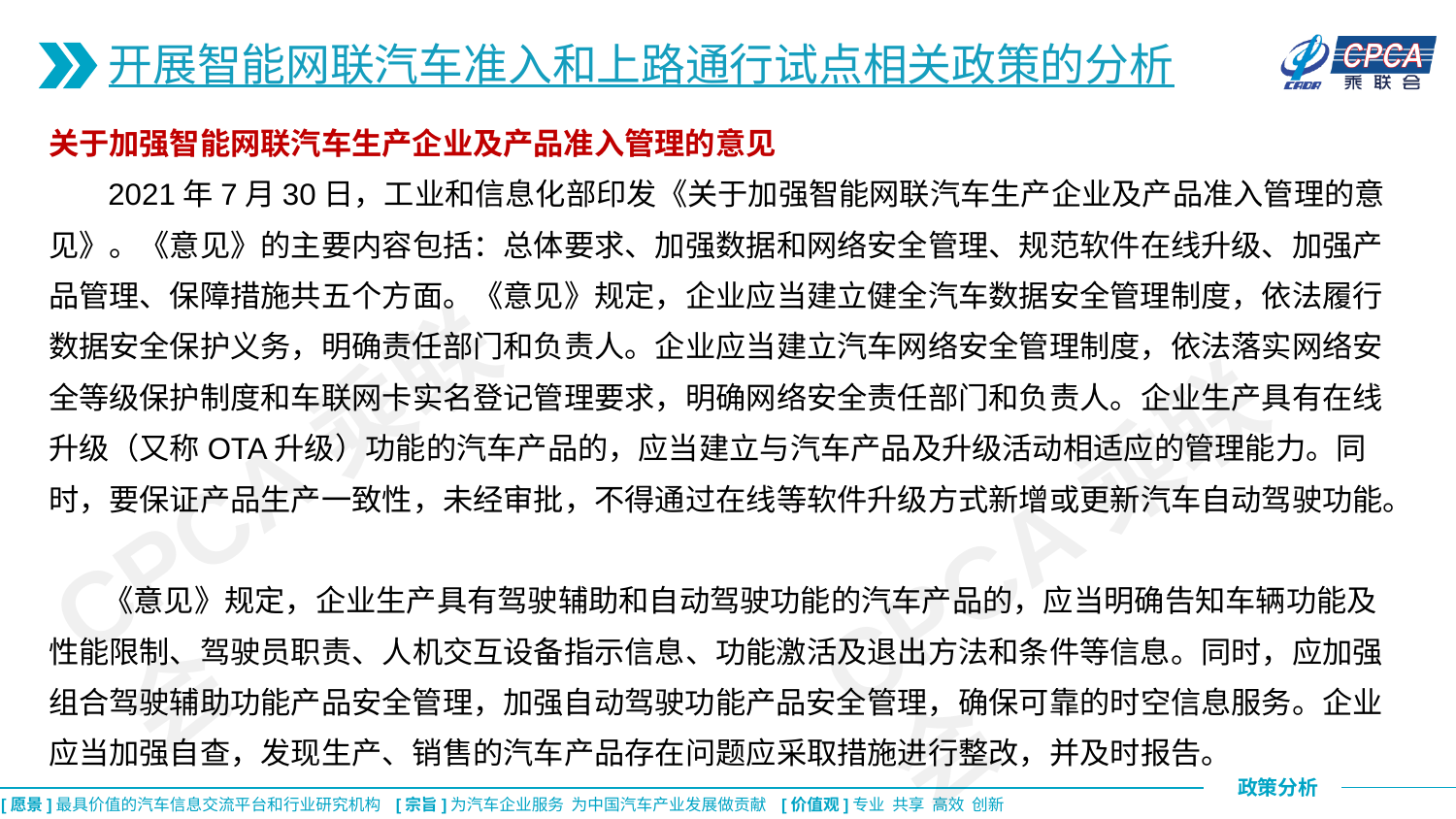

开展智能网联汽车准入和上路通行试点相关政策的分析
关于加强智能网联汽车生产企业及产品准入管理的意见
       2021年7月30日，工业和信息化部印发《关于加强智能网联汽车生产企业及产品准入管理的意见》。《意见》的主要内容包括：总体要求、加强数据和网络安全管理、规范软件在线升级、加强产品管理、保障措施共五个方面。《意见》规定，企业应当建立健全汽车数据安全管理制度，依法履行数据安全保护义务，明确责任部门和负责人。企业应当建立汽车网络安全管理制度，依法落实网络安全等级保护制度和车联网卡实名登记管理要求，明确网络安全责任部门和负责人。企业生产具有在线升级（又称OTA升级）功能的汽车产品的，应当建立与汽车产品及升级活动相适应的管理能力。同时，要保证产品生产一致性，未经审批，不得通过在线等软件升级方式新增或更新汽车自动驾驶功能。
       《意见》规定，企业生产具有驾驶辅助和自动驾驶功能的汽车产品的，应当明确告知车辆功能及性能限制、驾驶员职责、人机交互设备指示信息、功能激活及退出方法和条件等信息。同时，应加强组合驾驶辅助功能产品安全管理，加强自动驾驶功能产品安全管理，确保可靠的时空信息服务。企业应当加强自查，发现生产、销售的汽车产品存在问题应采取措施进行整改，并及时报告。
CPCA乘联会
CPCA乘联会